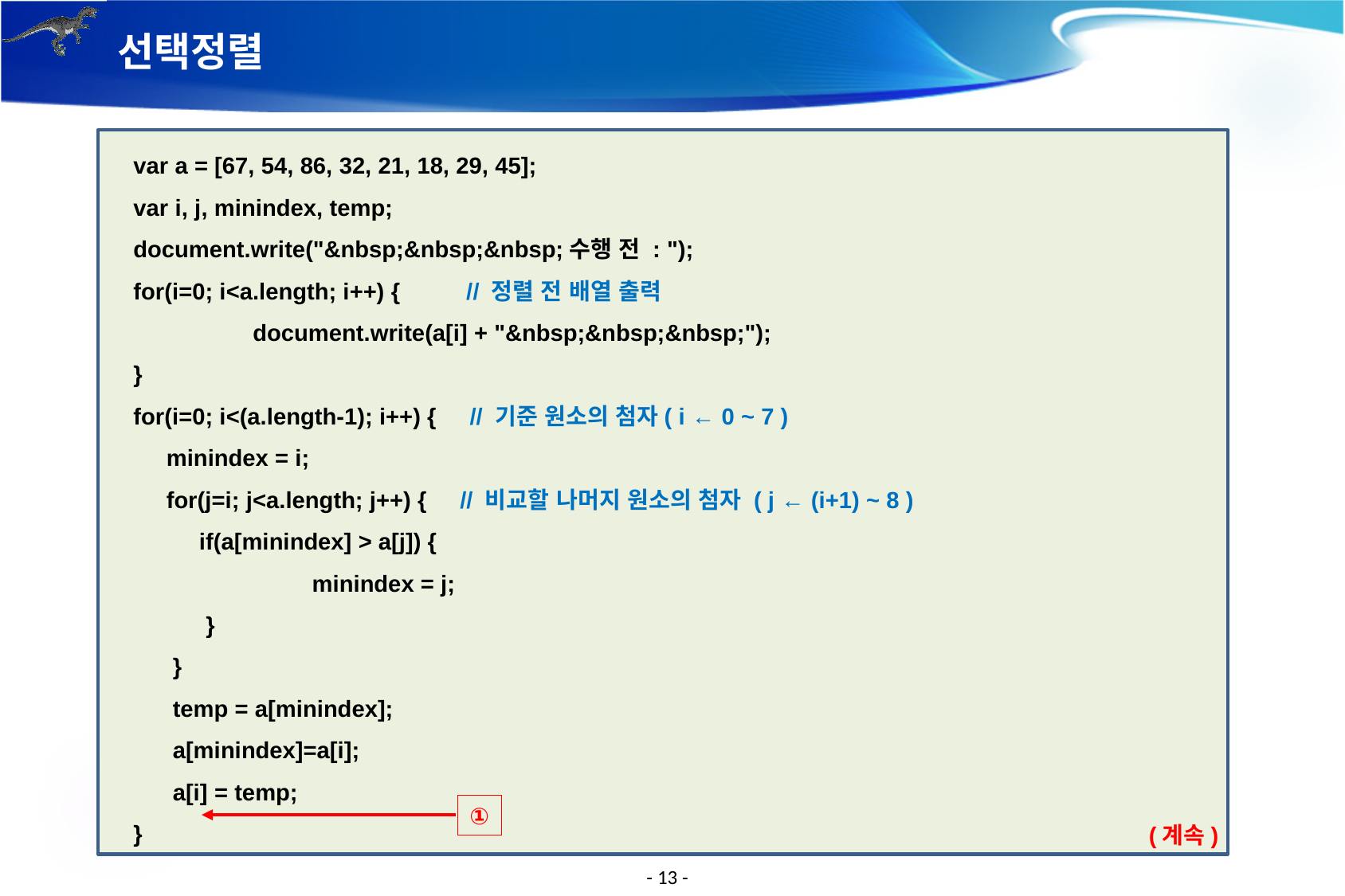

# 선택정렬
var a = [67, 54, 86, 32, 21, 18, 29, 45];
var i, j, minindex, temp;
document.write("&nbsp;&nbsp;&nbsp;수행 전 : ");
for(i=0; i<a.length; i++) {          // 정렬 전 배열 출력
	document.write(a[i] + "&nbsp;&nbsp;&nbsp;");
}
for(i=0; i<(a.length-1); i++) {     // 기준 원소의 첨자( i ← 0 ~ 7 )
     minindex = i;
     for(j=i; j<a.length; j++) {     // 비교할 나머지 원소의 첨자 ( j ← (i+1) ~ 8 )
          if(a[minindex] > a[j]) {
	         minindex = j;
           }
      }
      temp = a[minindex];
      a[minindex]=a[i];
      a[i] = temp;
}
①
(계속)